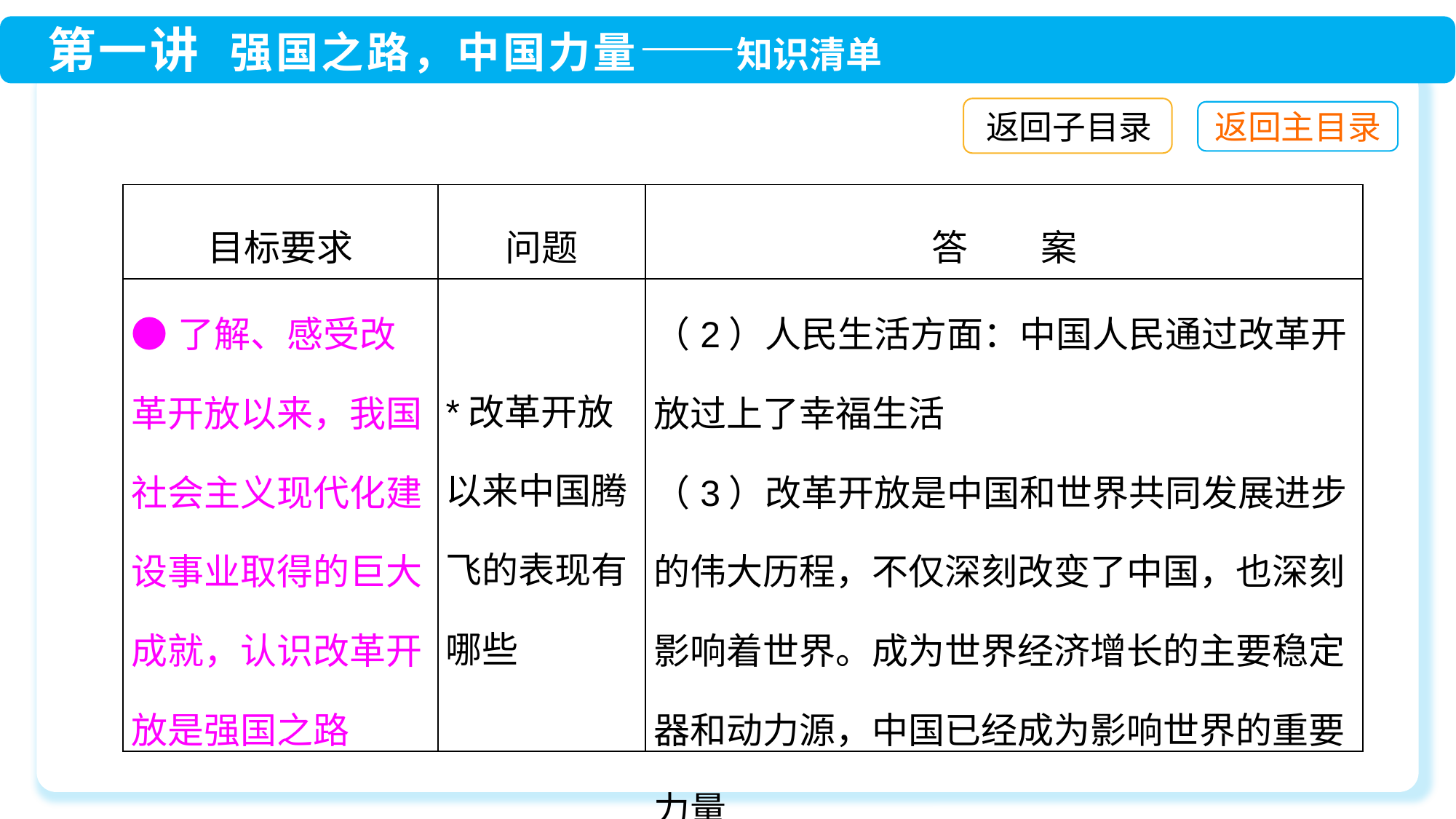

返回子目录
| 目标要求 | 问题 | 答　　案 |
| --- | --- | --- |
| ●了解、感受改革开放以来，我国社会主义现代化建设事业取得的巨大成就，认识改革开放是强国之路 | \*改革开放以来中国腾飞的表现有哪些 | （2）人民生活方面：中国人民通过改革开放过上了幸福生活 （3）改革开放是中国和世界共同发展进步的伟大历程，不仅深刻改变了中国，也深刻影响着世界。成为世界经济增长的主要稳定器和动力源，中国已经成为影响世界的重要力量 |